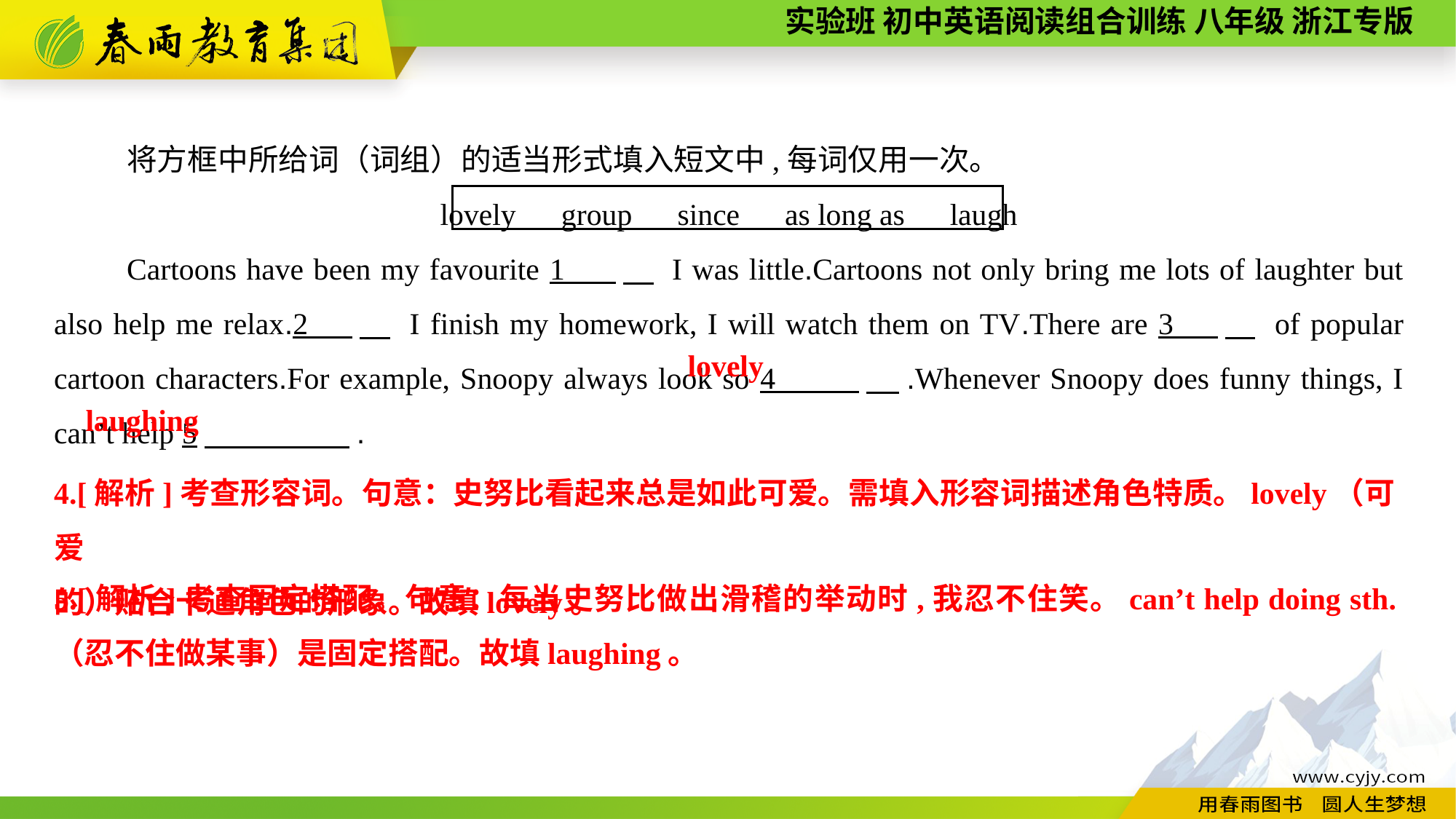

将方框中所给词（词组）的适当形式填入短文中,每词仅用一次。
lovely　group　since　as long as　laugh
Cartoons have been my favourite 1     　 I was little.Cartoons not only bring me lots of laughter but also help me relax.2    　 I finish my homework, I will watch them on TV.There are 3    　 of popular cartoon characters.For example, Snoopy always look so 4        　.Whenever Snoopy does funny things, I can’t help 5　                 .

lovely
laughing
4.[解析]考查形容词。句意：史努比看起来总是如此可爱。需填入形容词描述角色特质。lovely（可爱
的）贴合卡通角色的形象。故填lovely。
5.[解析]考查固定搭配。句意：每当史努比做出滑稽的举动时,我忍不住笑。can’t help doing sth.（忍不住做某事）是固定搭配。故填laughing。